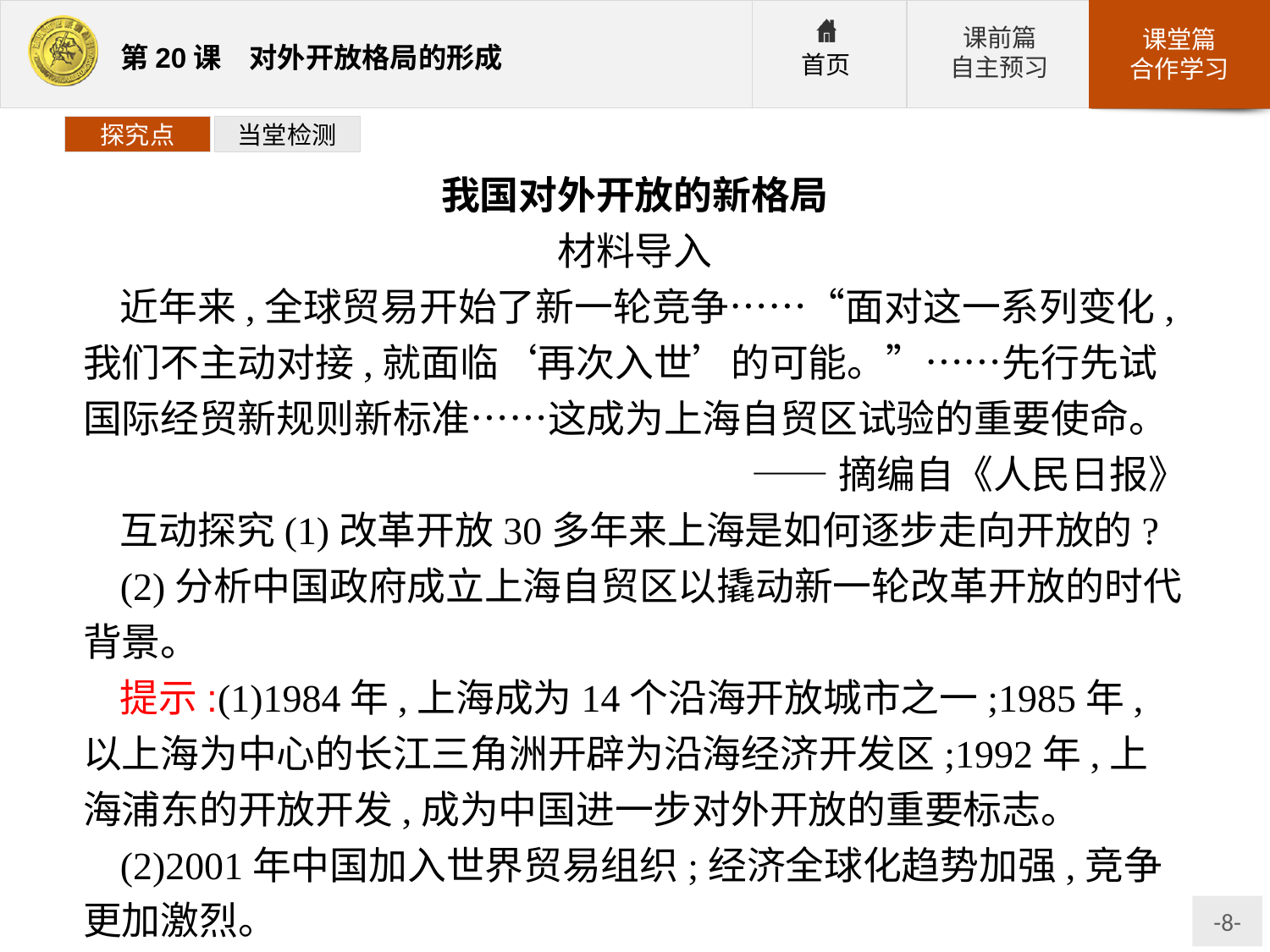

探究点
当堂检测
我国对外开放的新格局
材料导入
近年来,全球贸易开始了新一轮竞争……“面对这一系列变化,我们不主动对接,就面临‘再次入世’的可能。”……先行先试国际经贸新规则新标准……这成为上海自贸区试验的重要使命。
——摘编自《人民日报》
互动探究(1)改革开放30多年来上海是如何逐步走向开放的?
(2)分析中国政府成立上海自贸区以撬动新一轮改革开放的时代背景。
提示:(1)1984年,上海成为14个沿海开放城市之一;1985年,以上海为中心的长江三角洲开辟为沿海经济开发区;1992年,上海浦东的开放开发,成为中国进一步对外开放的重要标志。
(2)2001年中国加入世界贸易组织;经济全球化趋势加强,竞争更加激烈。